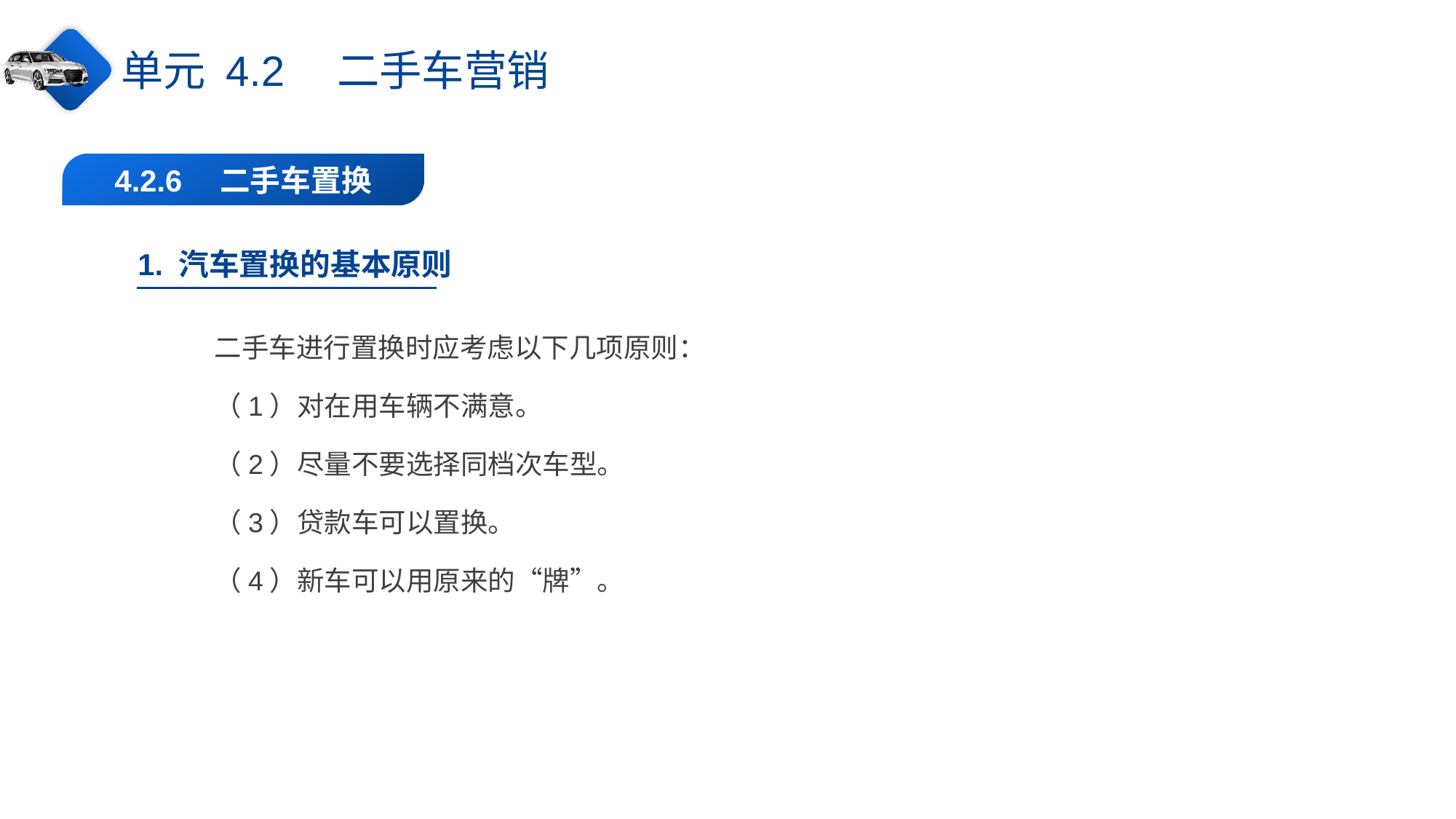

单元 4.2　二手车营销
4.2.6　二手车置换
1. 汽车置换的基本原则
二手车进行置换时应考虑以下几项原则：
（1）对在用车辆不满意。
（2）尽量不要选择同档次车型。
（3）贷款车可以置换。
（4）新车可以用原来的“牌”。